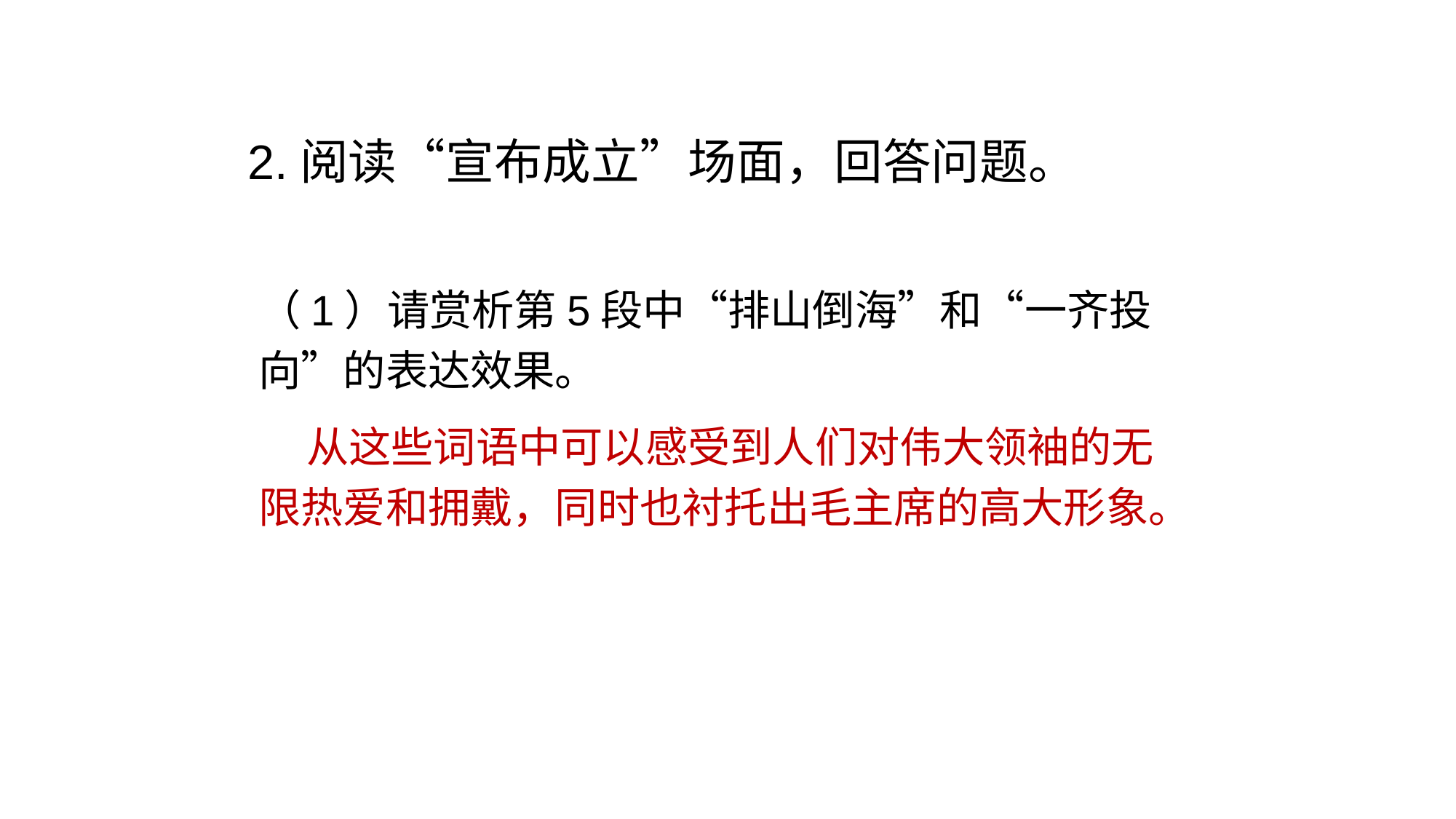

2.阅读“宣布成立”场面，回答问题。
（1）请赏析第5段中“排山倒海”和“一齐投向”的表达效果。
    从这些词语中可以感受到人们对伟大领袖的无限热爱和拥戴，同时也衬托出毛主席的高大形象。